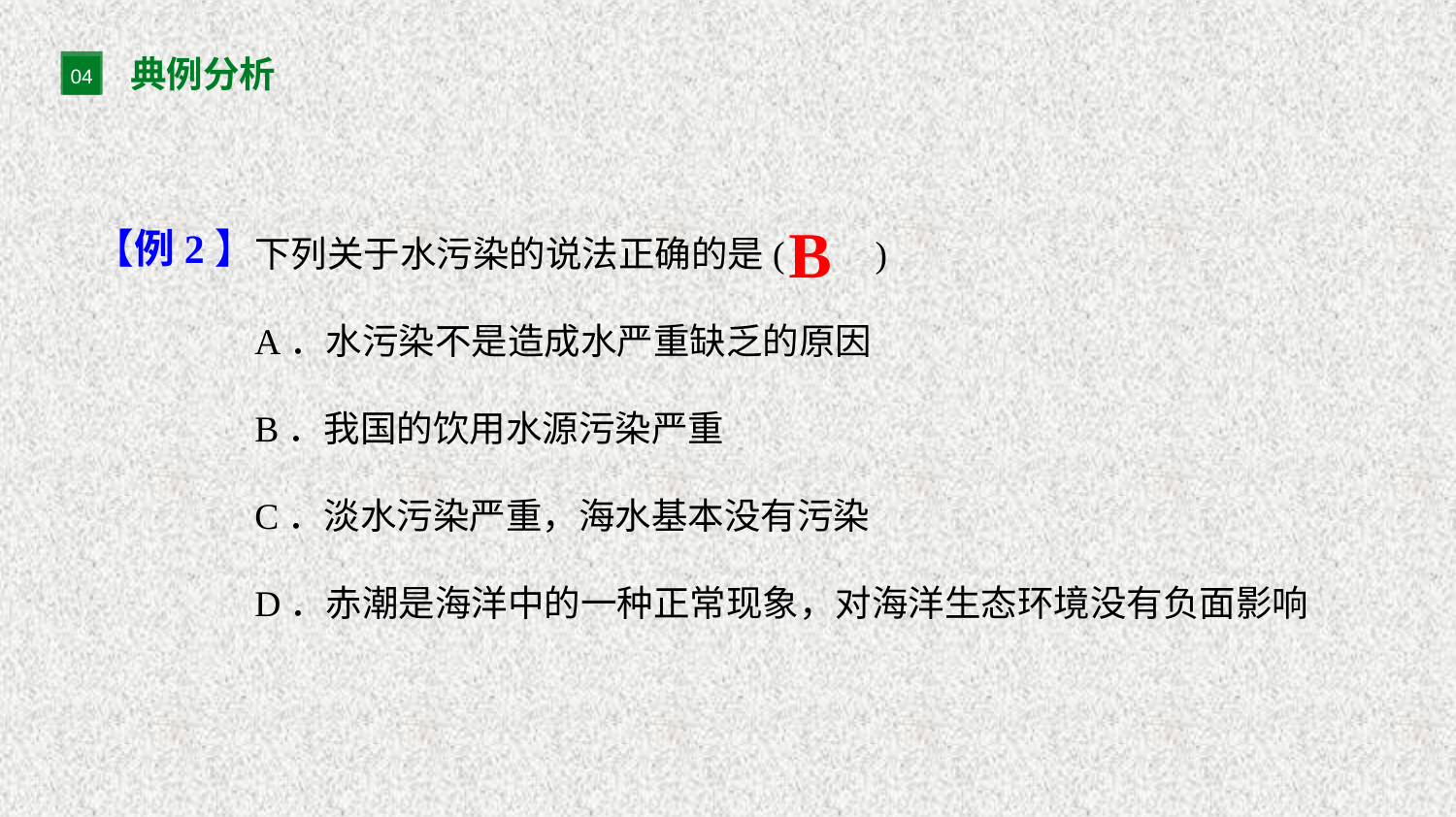

典例分析

04
B
下列关于水污染的说法正确的是(　　)
A．水污染不是造成水严重缺乏的原因
B．我国的饮用水源污染严重
C．淡水污染严重，海水基本没有污染
D．赤潮是海洋中的一种正常现象，对海洋生态环境没有负面影响
【例2】